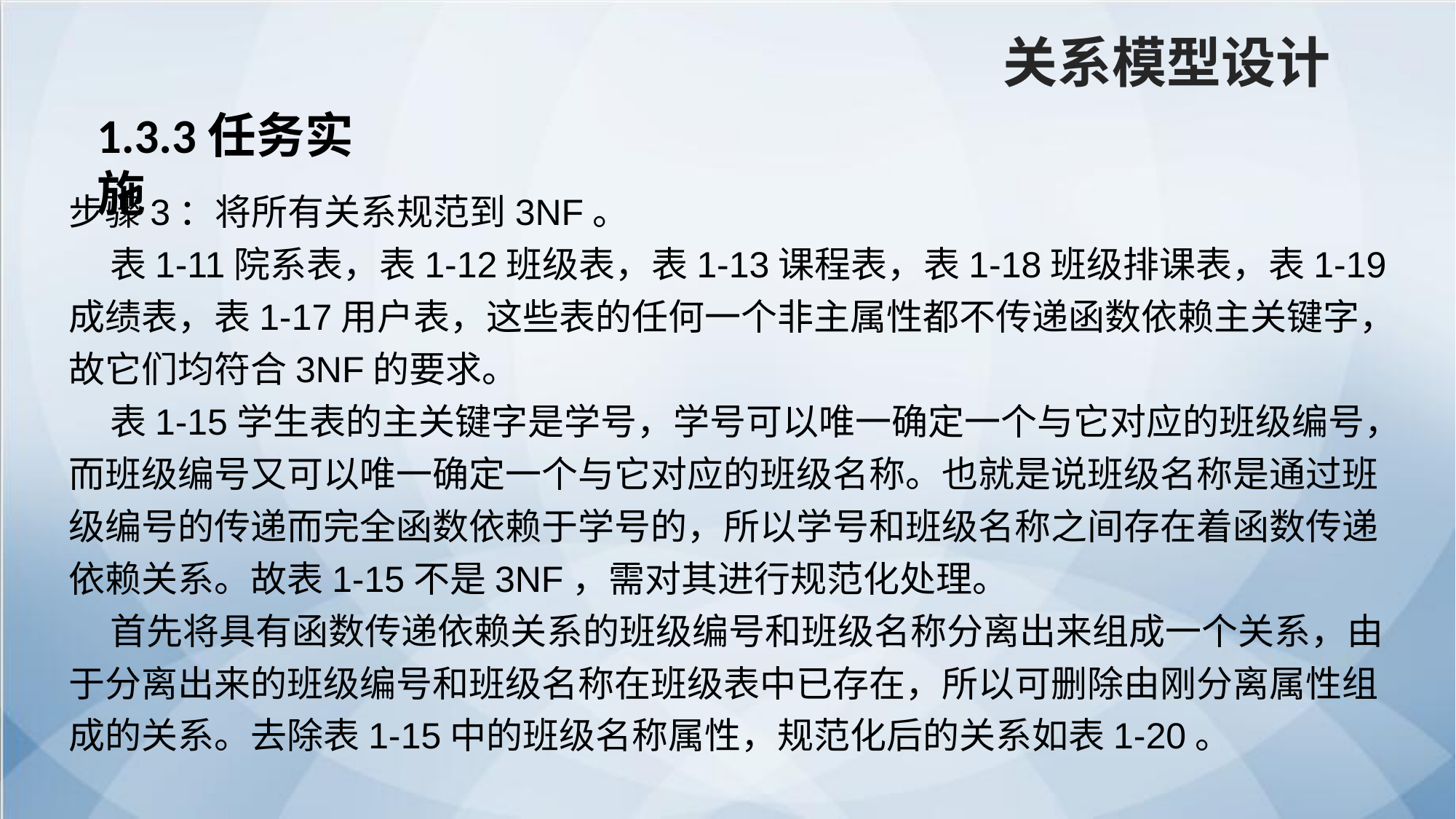

关系模型设计
1.3.3任务实施
步骤3：将所有关系规范到3NF。
    表1-11院系表，表1-12班级表，表1-13课程表，表1-18班级排课表，表1-19成绩表，表1-17用户表，这些表的任何一个非主属性都不传递函数依赖主关键字，故它们均符合3NF的要求。
    表1-15学生表的主关键字是学号，学号可以唯一确定一个与它对应的班级编号，而班级编号又可以唯一确定一个与它对应的班级名称。也就是说班级名称是通过班级编号的传递而完全函数依赖于学号的，所以学号和班级名称之间存在着函数传递依赖关系。故表1-15不是3NF，需对其进行规范化处理。
    首先将具有函数传递依赖关系的班级编号和班级名称分离出来组成一个关系，由于分离出来的班级编号和班级名称在班级表中已存在，所以可删除由刚分离属性组成的关系。去除表1-15中的班级名称属性，规范化后的关系如表1-20。